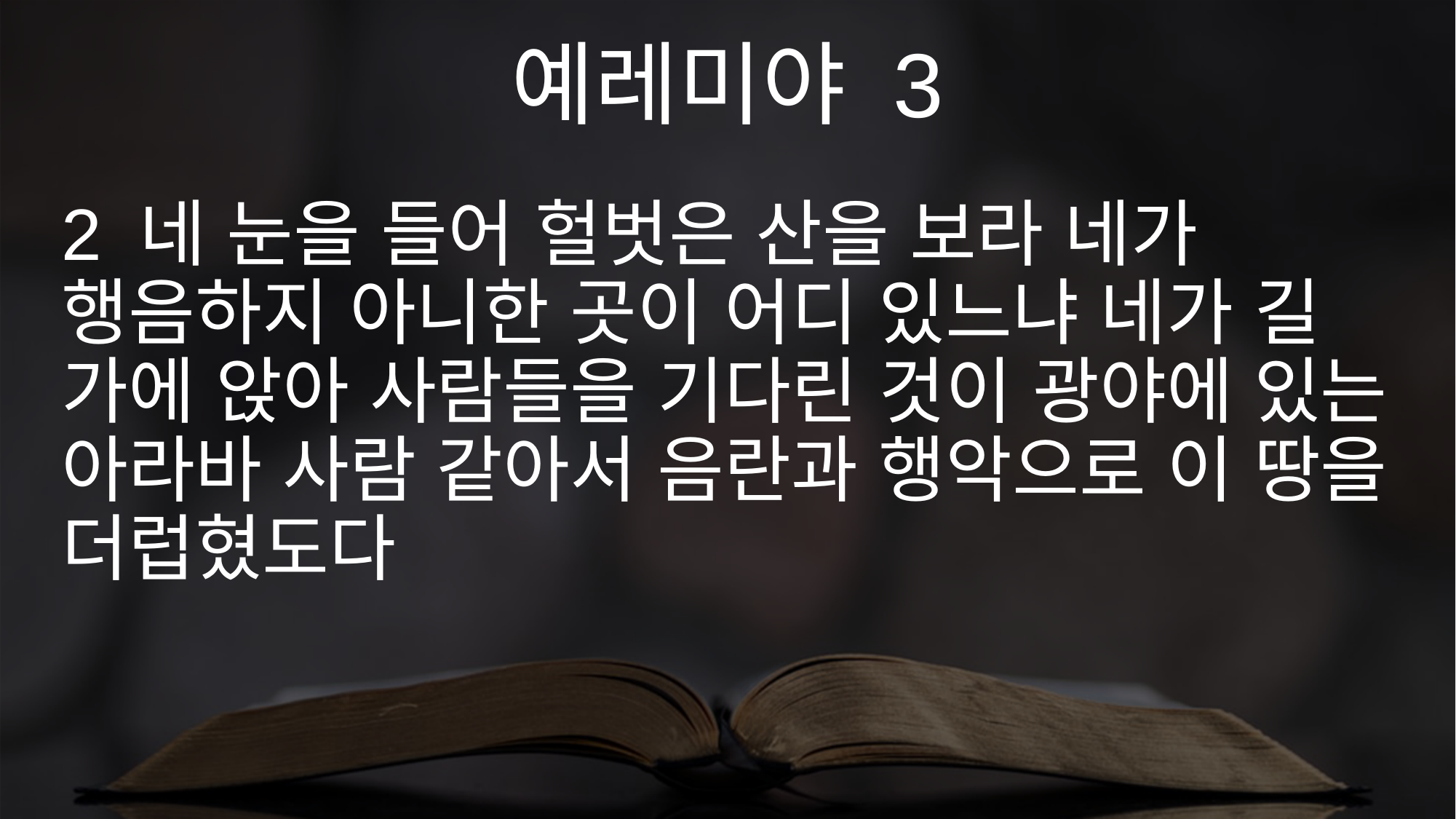

예레미야 3
2 네 눈을 들어 헐벗은 산을 보라 네가 행음하지 아니한 곳이 어디 있느냐 네가 길 가에 앉아 사람들을 기다린 것이 광야에 있는 아라바 사람 같아서 음란과 행악으로 이 땅을 더럽혔도다